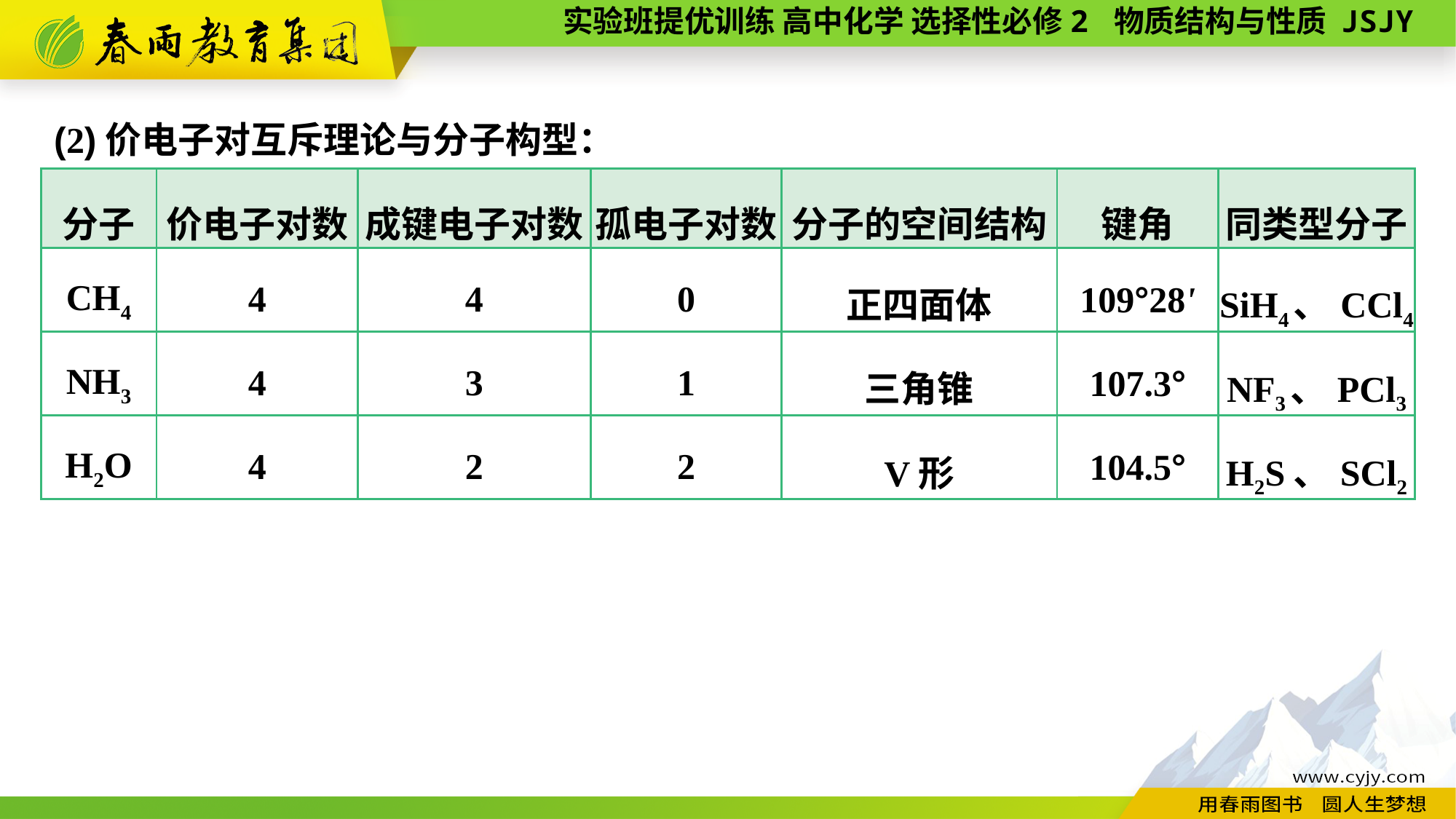

(2)价电子对互斥理论与分子构型：
| 分子 | 价电子对数 | 成键电子对数 | 孤电子对数 | 分子的空间结构 | 键角 | 同类型分子 |
| --- | --- | --- | --- | --- | --- | --- |
| CH4 | 4 | 4 | 0 | 正四面体 | 109°28' | SiH4、CCl4 |
| NH3 | 4 | 3 | 1 | 三角锥 | 107.3° | NF3、PCl3 |
| H2O | 4 | 2 | 2 | V形 | 104.5° | H2S、SCl2 |